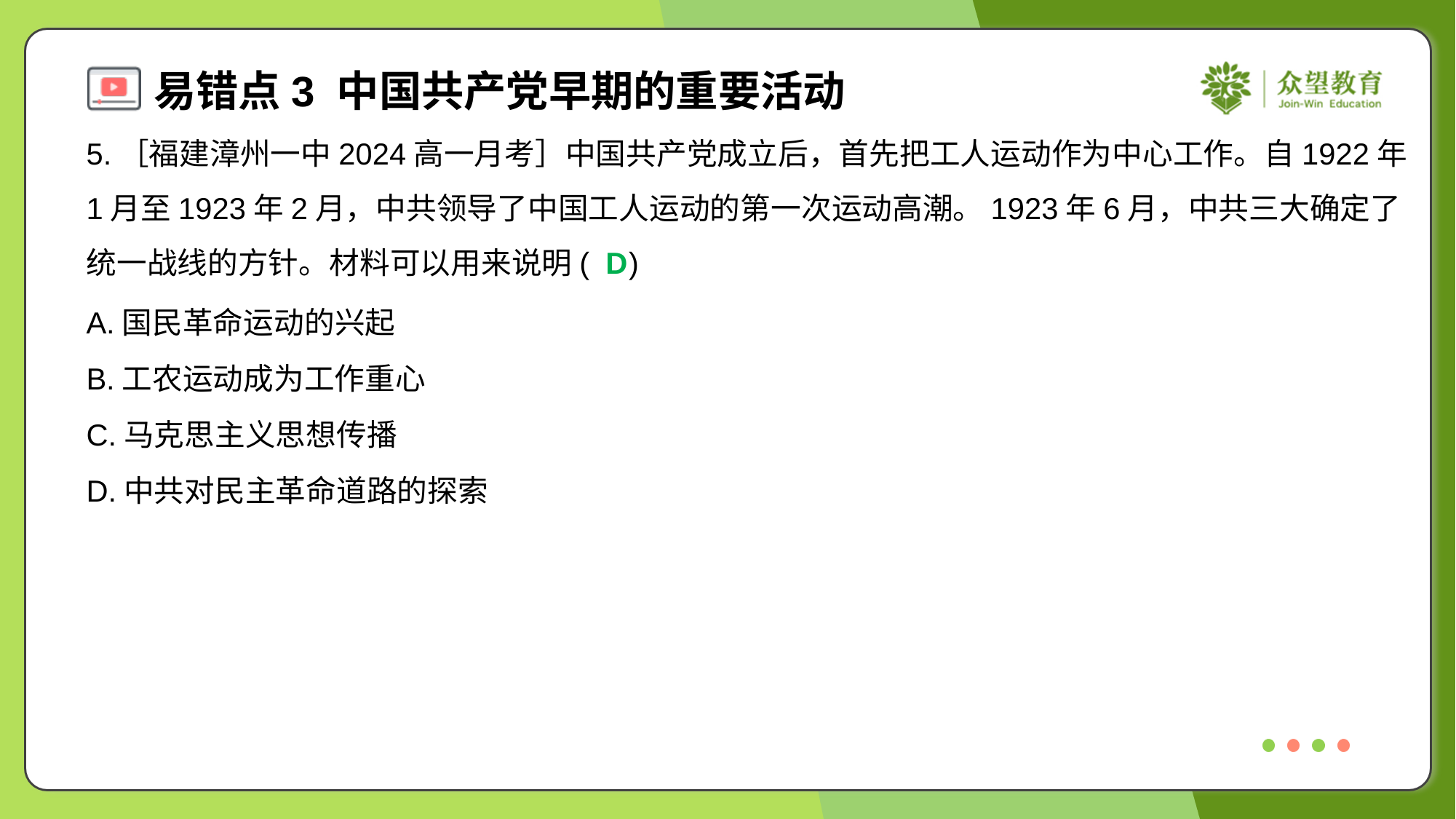

5.［福建漳州一中2024高一月考］中国共产党成立后，首先把工人运动作为中心工作。自1922年
1月至1923年2月，中共领导了中国工人运动的第一次运动高潮。1923年6月，中共三大确定了
统一战线的方针。材料可以用来说明(     )
D
A.国民革命运动的兴起
B.工农运动成为工作重心
C.马克思主义思想传播
D.中共对民主革命道路的探索